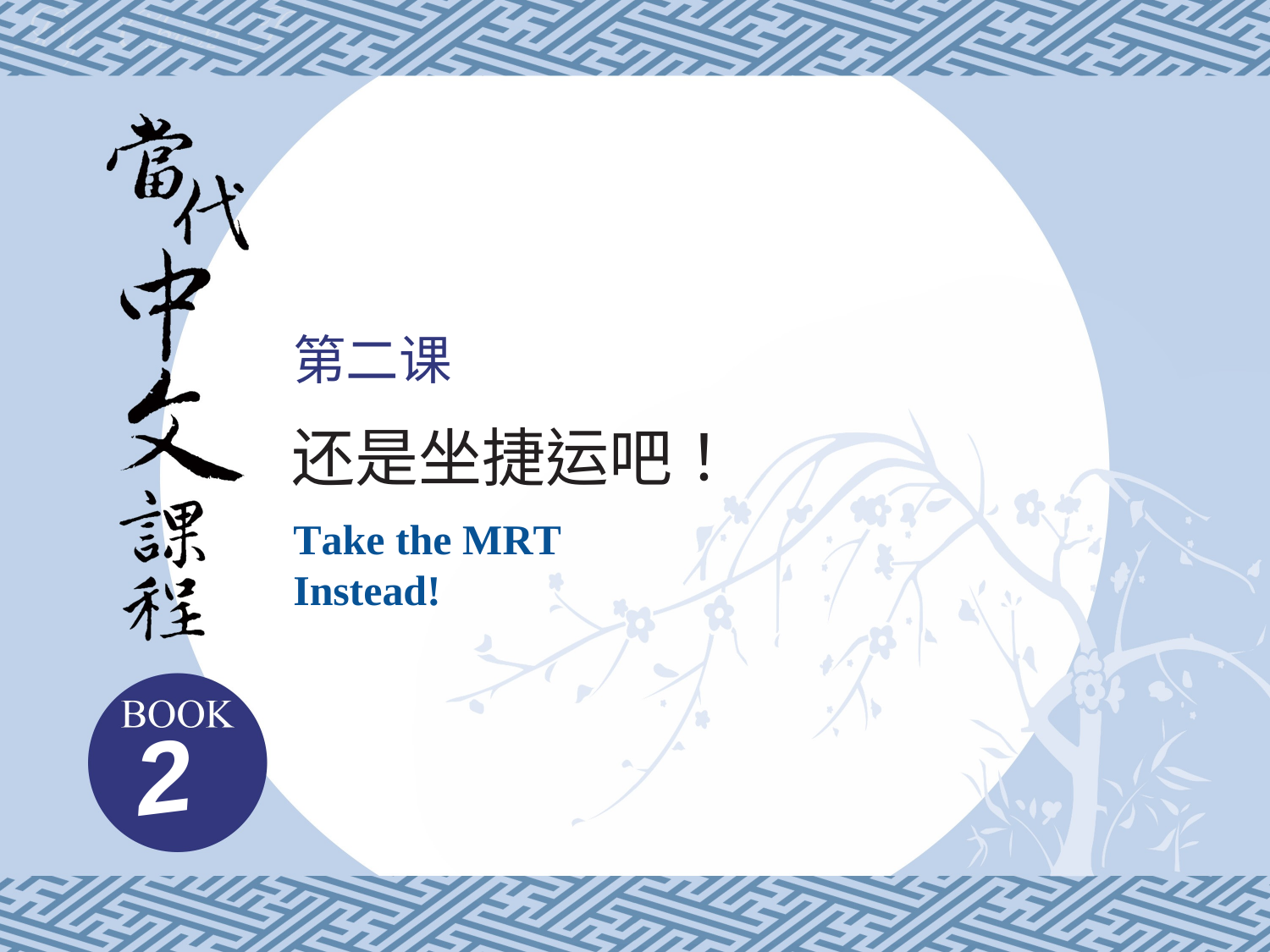

第二课
还是坐捷运吧！
Take the MRT Instead!
2